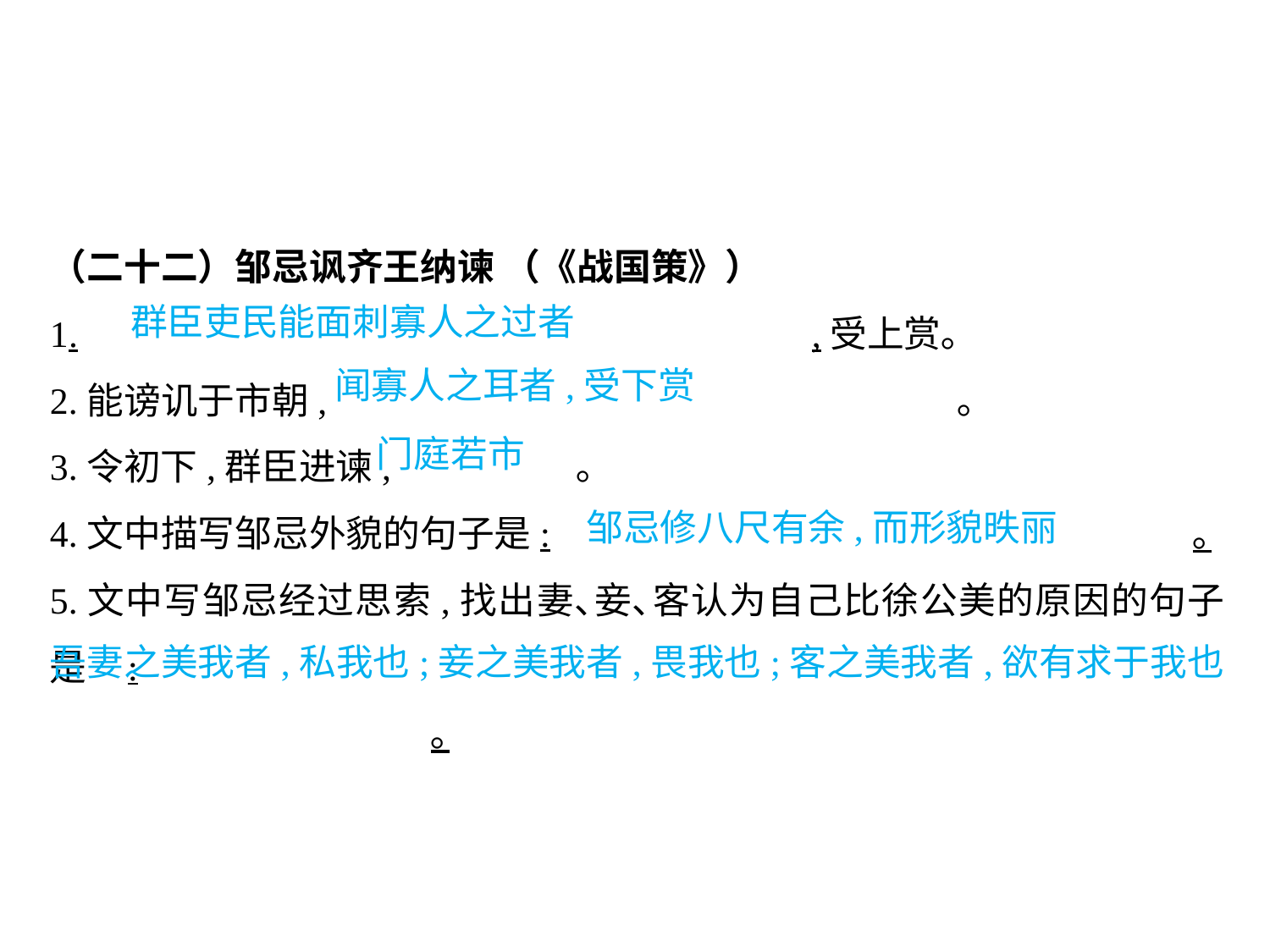

（二十二）邹忌讽齐王纳谏 （《战国策》）
1.						,受上赏｡
2.能谤讥于市朝,					 ｡
3.令初下,群臣进谏,		 ｡
4.文中描写邹忌外貌的句子是:						｡
5.文中写邹忌经过思索,找出妻､妾､客认为自己比徐公美的原因的句子是:												｡
群臣吏民能面刺寡人之过者
闻寡人之耳者,受下赏
门庭若市
邹忌修八尺有余,而形貌昳丽
吾妻之美我者,私我也;妾之美我者,畏我也;客之美我者,欲有求于我也